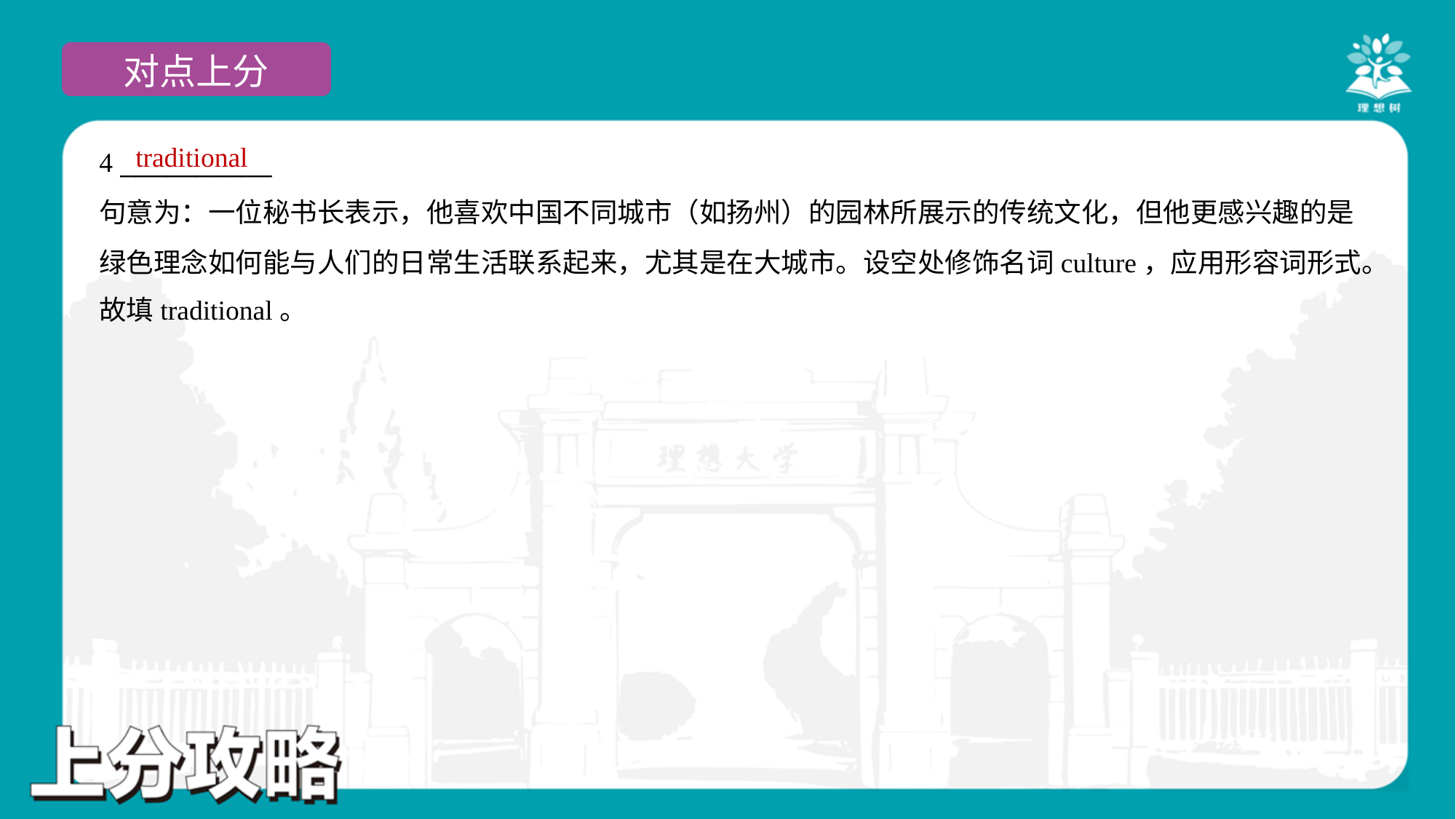

traditional
4 __________
句意为：一位秘书长表示，他喜欢中国不同城市（如扬州）的园林所展示的传统文化，但他更感兴趣的是
绿色理念如何能与人们的日常生活联系起来，尤其是在大城市。设空处修饰名词culture，应用形容词形式。
故填traditional。